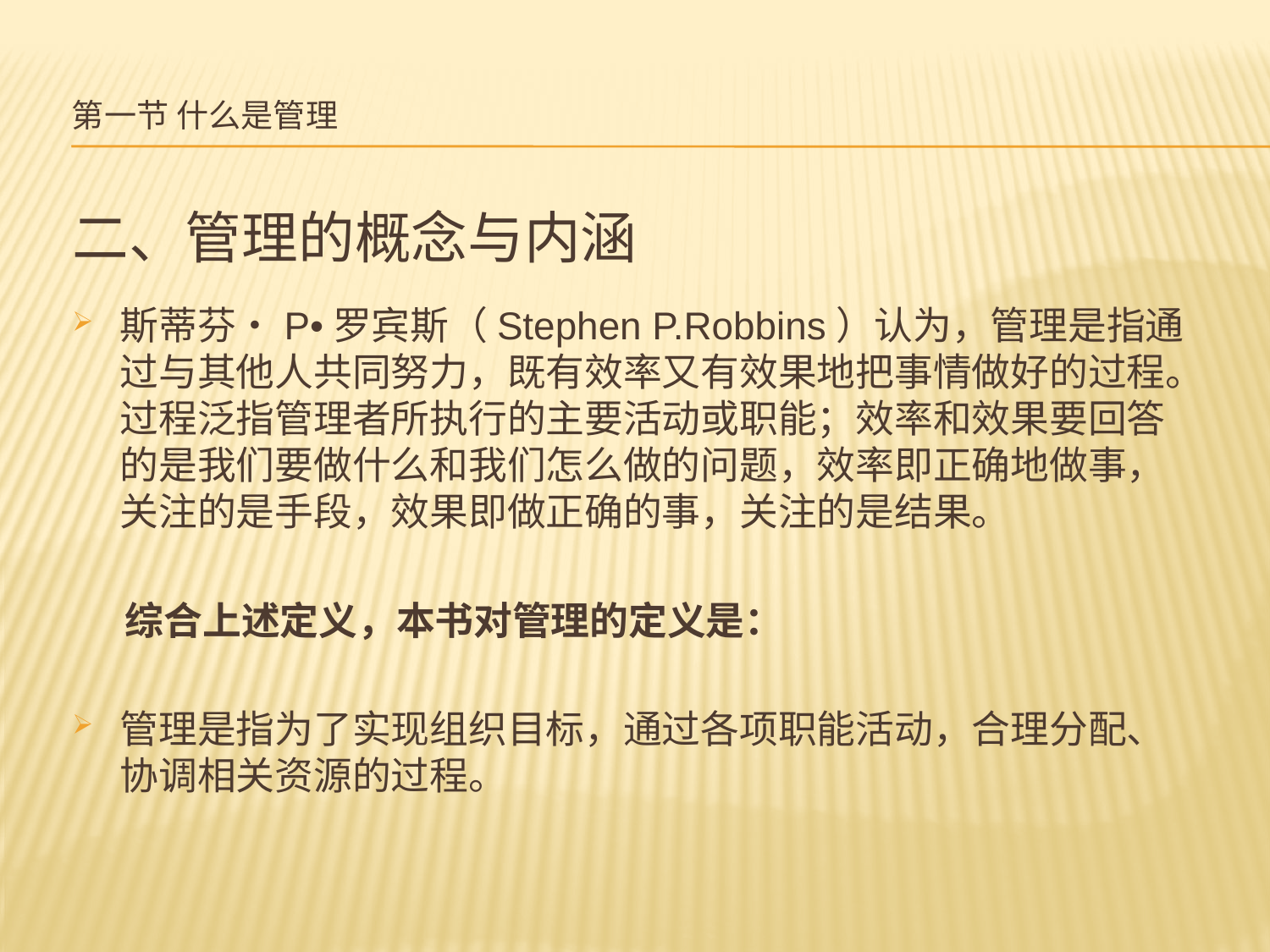

# 第一节 什么是管理
二、管理的概念与内涵
斯蒂芬•P•罗宾斯（Stephen P.Robbins）认为，管理是指通过与其他人共同努力，既有效率又有效果地把事情做好的过程。过程泛指管理者所执行的主要活动或职能；效率和效果要回答的是我们要做什么和我们怎么做的问题，效率即正确地做事，关注的是手段，效果即做正确的事，关注的是结果。

     综合上述定义，本书对管理的定义是：

管理是指为了实现组织目标，通过各项职能活动，合理分配、协调相关资源的过程。